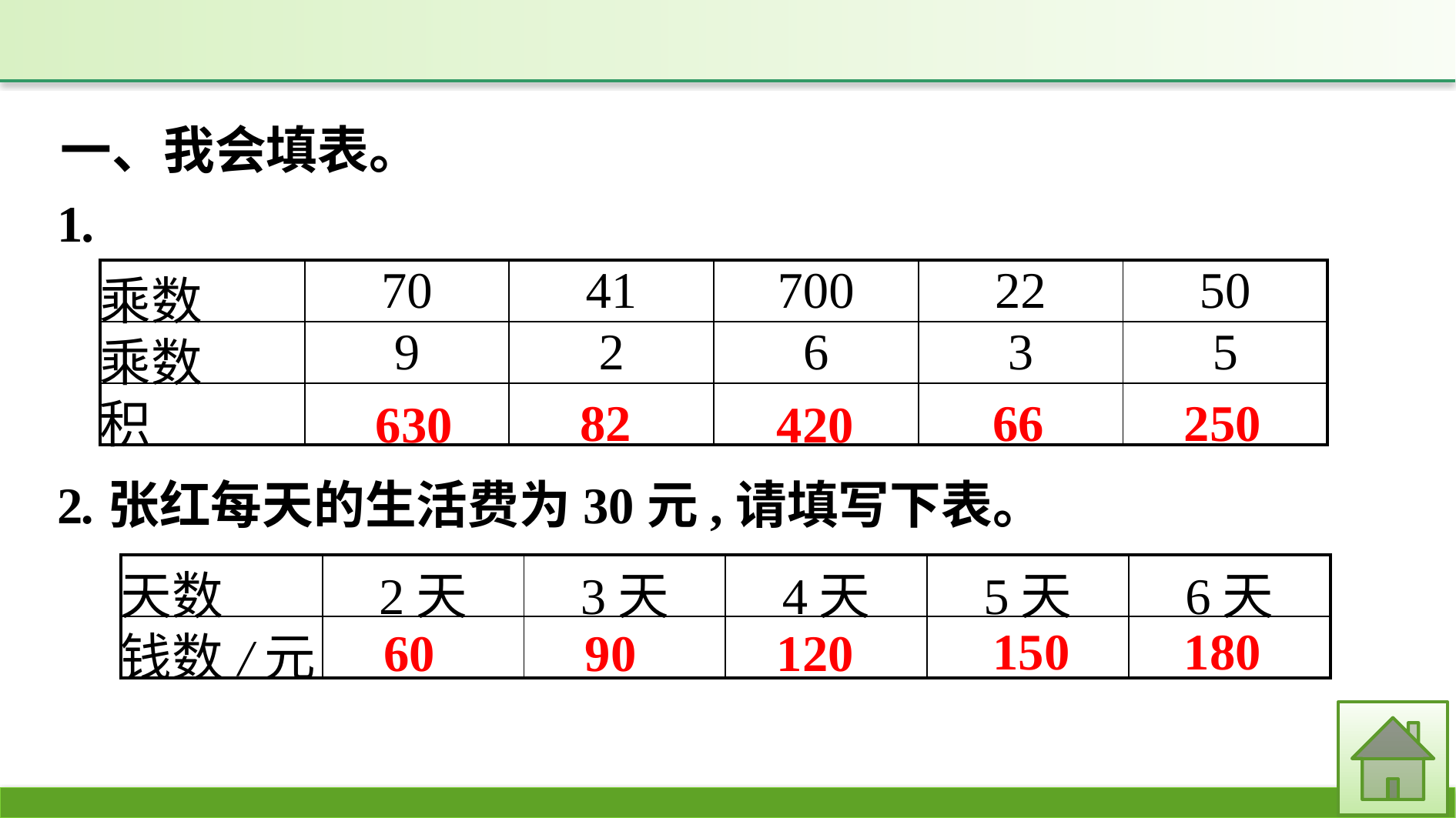

一、我会填表。
1.
| 乘数 | 70 | 41 | 700 | 22 | 50 |
| --- | --- | --- | --- | --- | --- |
| 乘数 | 9 | 2 | 6 | 3 | 5 |
| 积 |  |  |  |  |  |
82
66
250
630
420
2.张红每天的生活费为30元,请填写下表。
| 天数 | 2天 | 3天 | 4天 | 5天 | 6天 |
| --- | --- | --- | --- | --- | --- |
| 钱数/元 |  |  |  |  |  |
150
180
90
60
120